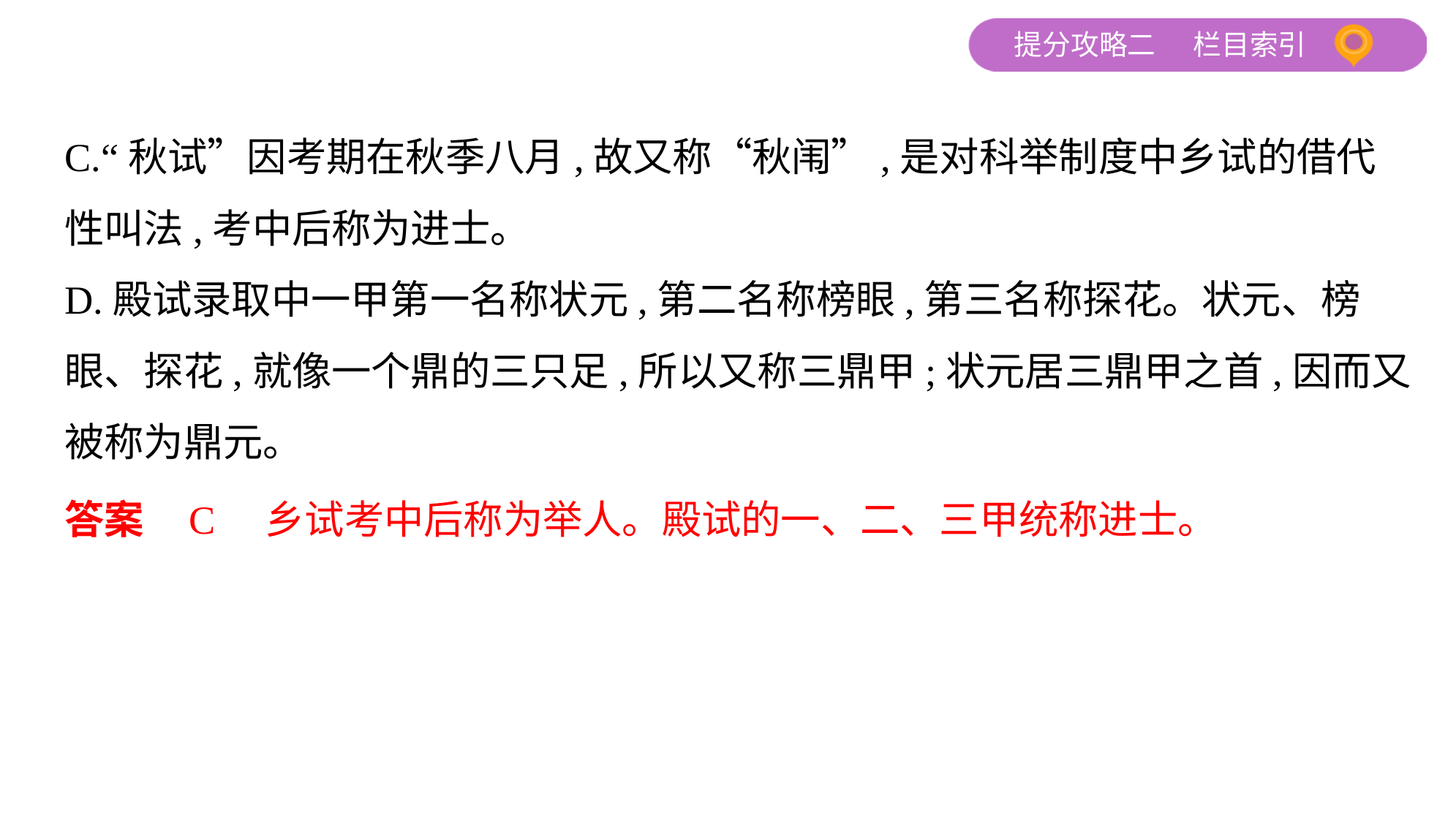

C.“秋试”因考期在秋季八月,故又称“秋闱”,是对科举制度中乡试的借代
性叫法,考中后称为进士。
D.殿试录取中一甲第一名称状元,第二名称榜眼,第三名称探花。状元、榜
眼、探花,就像一个鼎的三只足,所以又称三鼎甲;状元居三鼎甲之首,因而又
被称为鼎元。
答案    C　乡试考中后称为举人。殿试的一、二、三甲统称进士。